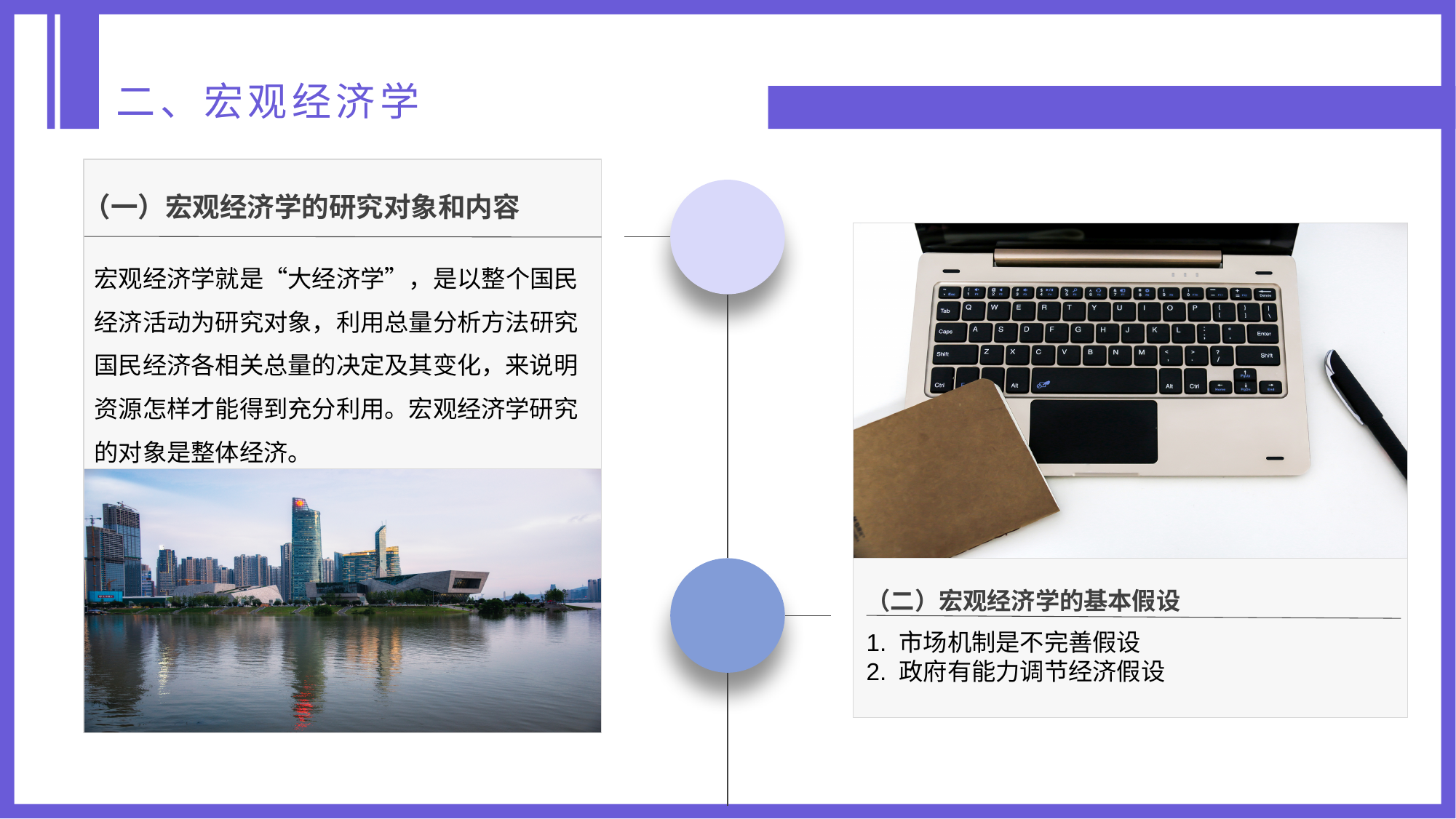

二、宏观经济学

（一）宏观经济学的研究对象和内容

宏观经济学就是“大经济学”，是以整个国民经济活动为研究对象，利用总量分析方法研究国民经济各相关总量的决定及其变化，来说明资源怎样才能得到充分利用。宏观经济学研究的对象是整体经济。

（二）宏观经济学的基本假设
1. 市场机制是不完善假设
2. 政府有能力调节经济假设